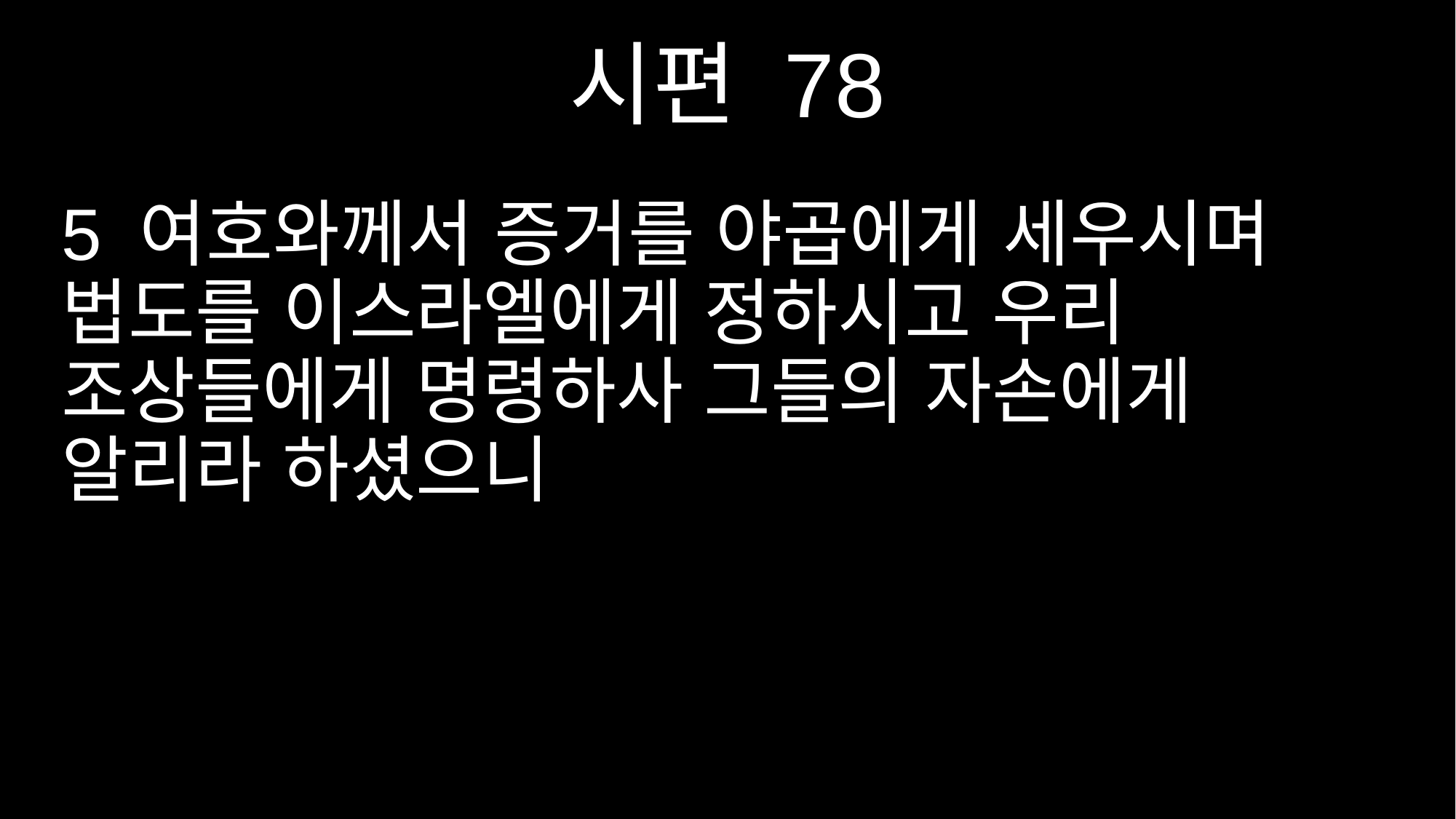

시편 78
5 여호와께서 증거를 야곱에게 세우시며 법도를 이스라엘에게 정하시고 우리 조상들에게 명령하사 그들의 자손에게 알리라 하셨으니